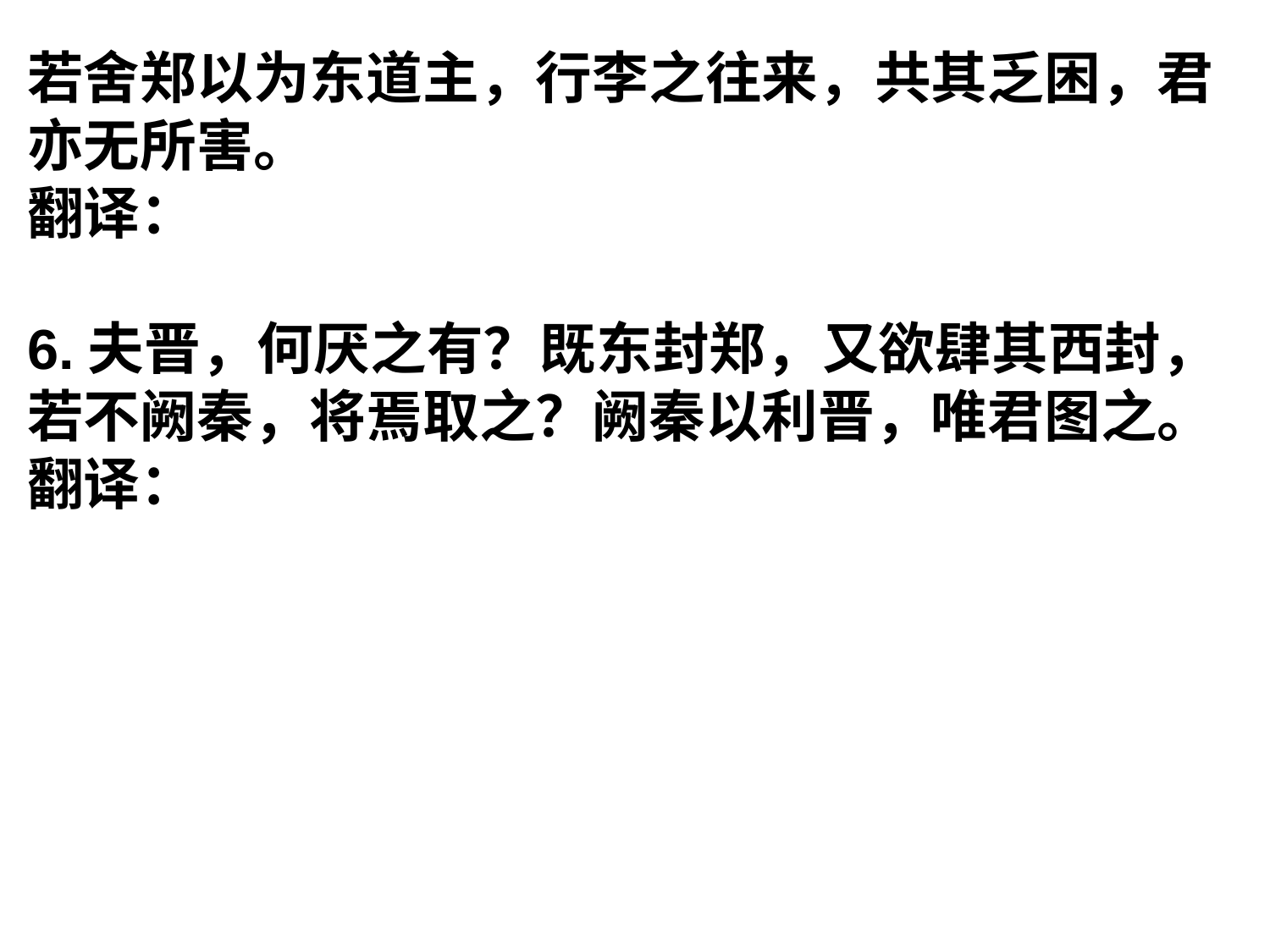

若舍郑以为东道主，行李之往来，共其乏困，君亦无所害。
翻译：

6.夫晋，何厌之有？既东封郑，又欲肆其西封，若不阙秦，将焉取之？阙秦以利晋，唯君图之。
翻译：